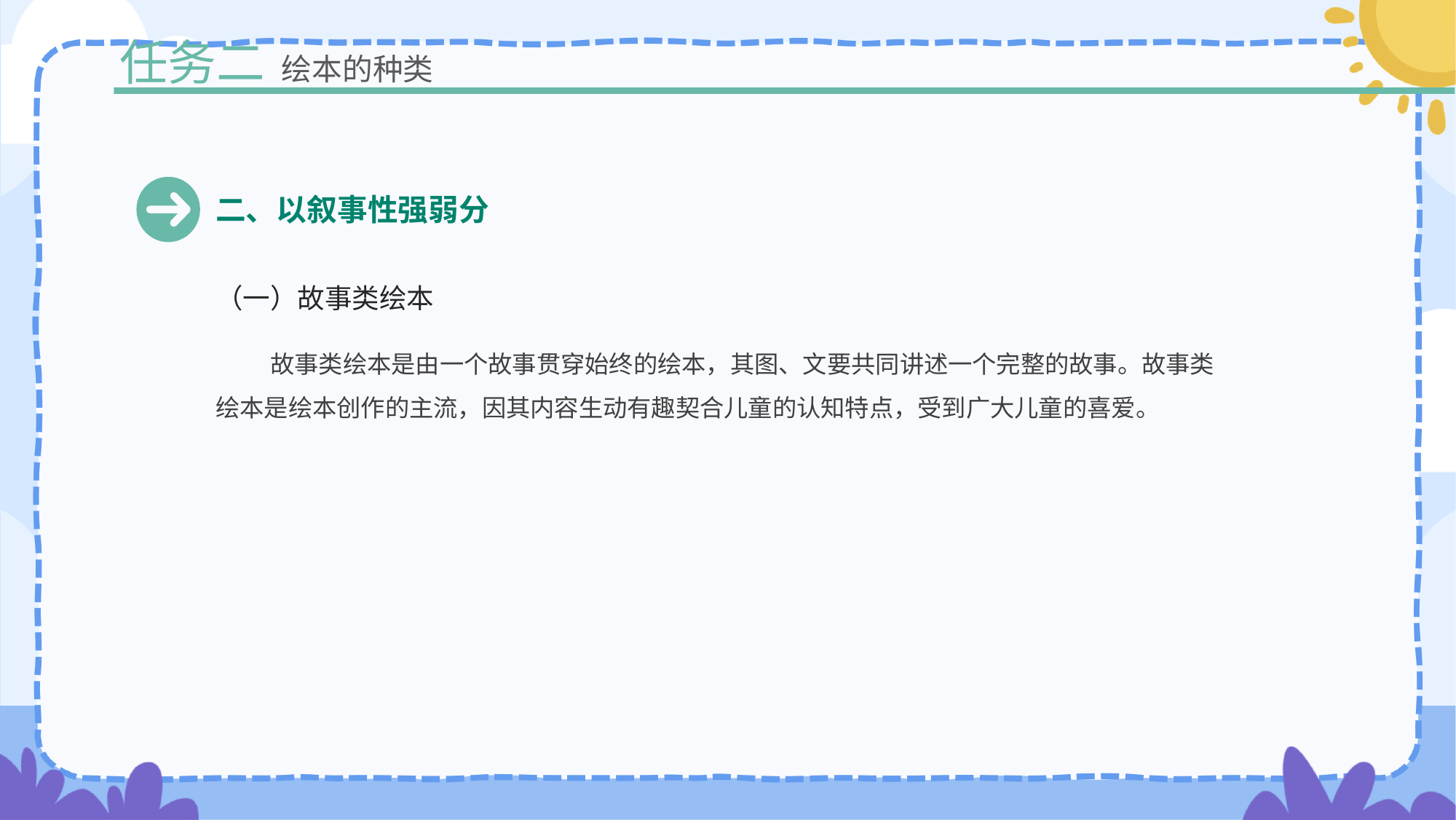

任务二
绘本的种类

二、以叙事性强弱分
（一）故事类绘本
故事类绘本是由一个故事贯穿始终的绘本，其图、文要共同讲述一个完整的故事。故事类绘本是绘本创作的主流，因其内容生动有趣契合儿童的认知特点，受到广大儿童的喜爱。